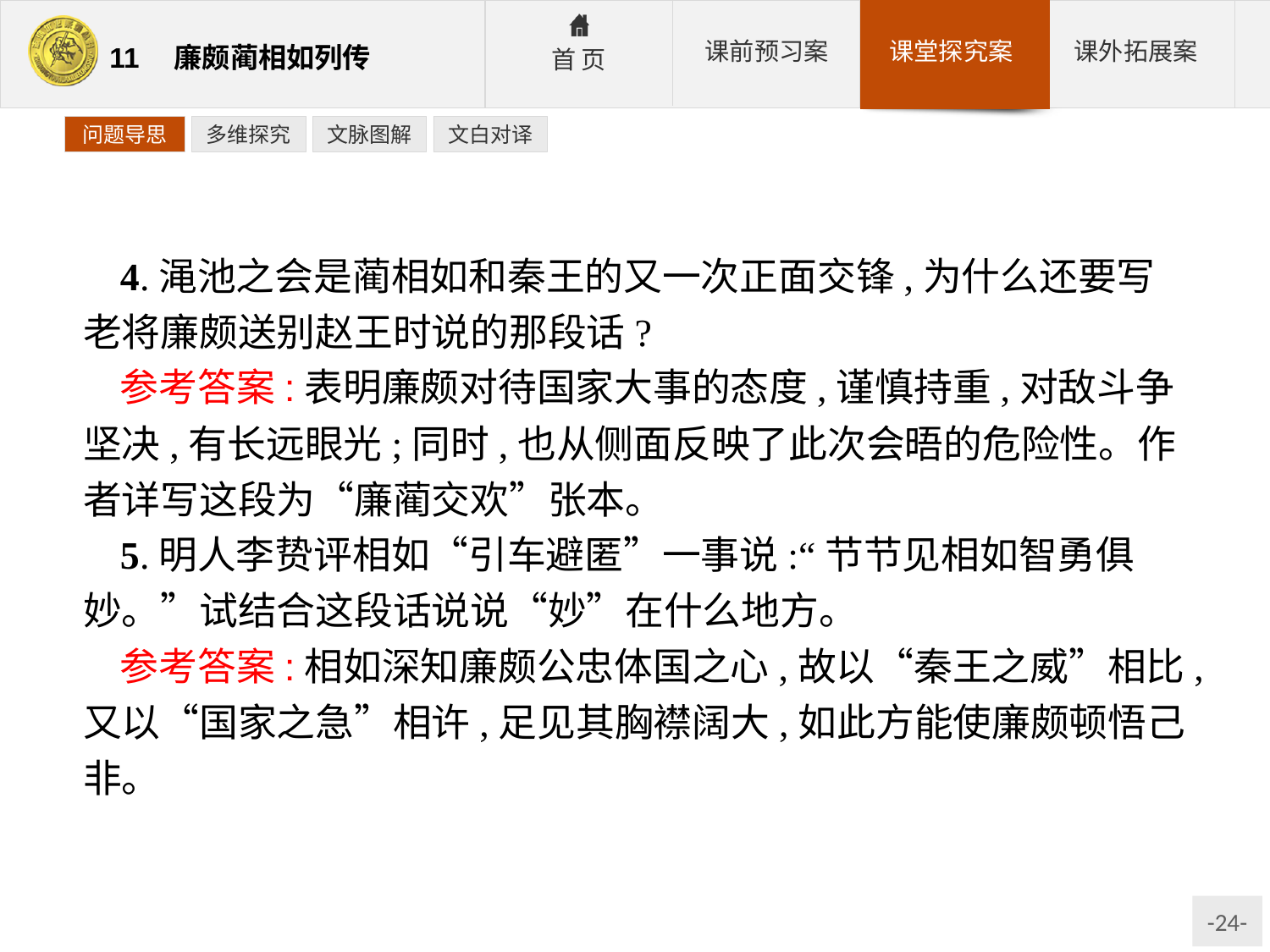

问题导思
多维探究
文脉图解
文白对译
4.渑池之会是蔺相如和秦王的又一次正面交锋,为什么还要写老将廉颇送别赵王时说的那段话?
参考答案:表明廉颇对待国家大事的态度,谨慎持重,对敌斗争坚决,有长远眼光;同时,也从侧面反映了此次会晤的危险性。作者详写这段为“廉蔺交欢”张本。
5.明人李贽评相如“引车避匿”一事说:“节节见相如智勇俱妙。”试结合这段话说说“妙”在什么地方。
参考答案:相如深知廉颇公忠体国之心,故以“秦王之威”相比,又以“国家之急”相许,足见其胸襟阔大,如此方能使廉颇顿悟己非。